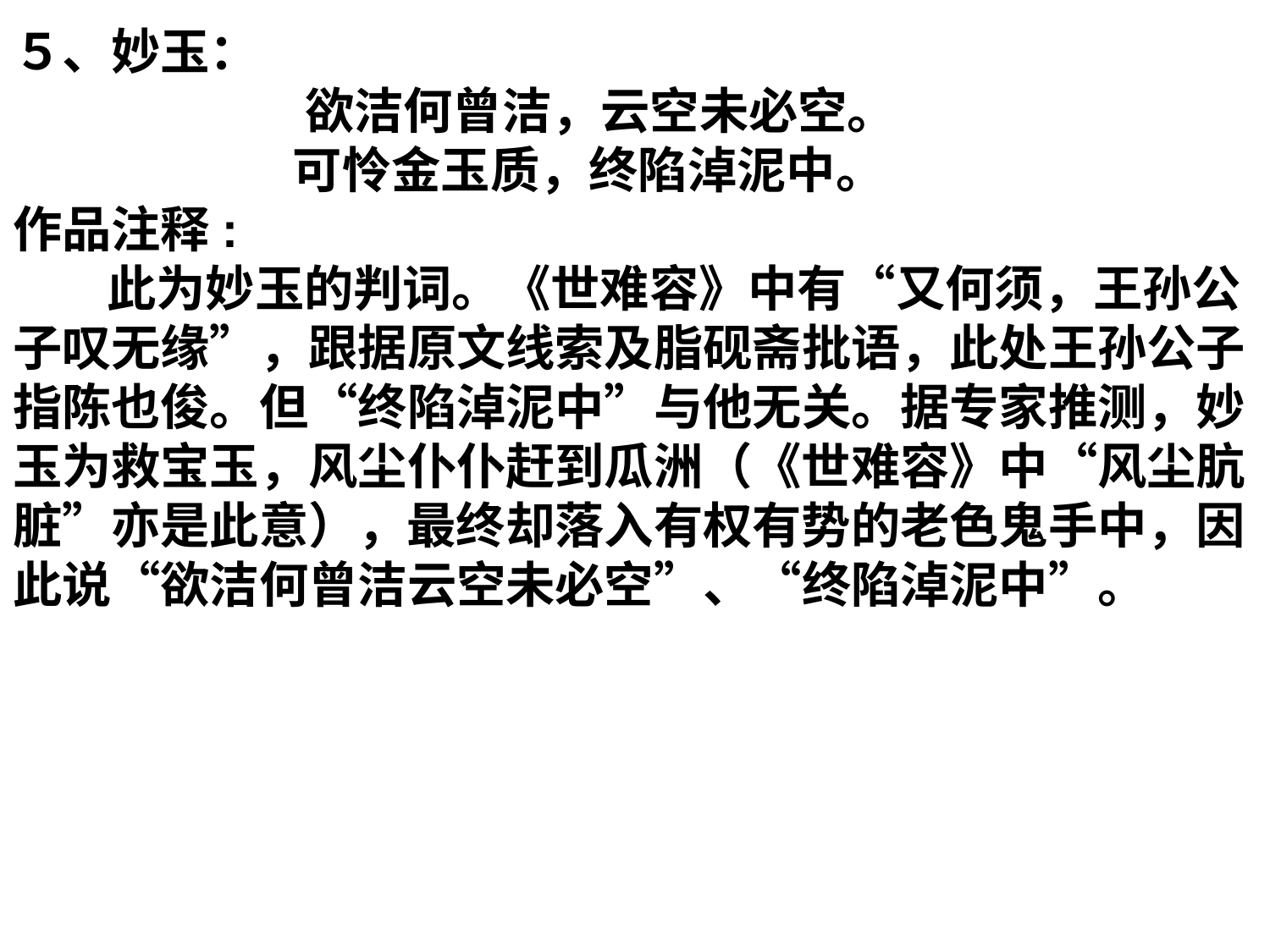

５、妙玉：
                         欲洁何曾洁，云空未必空。
                         可怜金玉质，终陷淖泥中。
作品注释:
　    此为妙玉的判词。《世难容》中有“又何须，王孙公子叹无缘”，跟据原文线索及脂砚斋批语，此处王孙公子指陈也俊。但“终陷淖泥中”与他无关。据专家推测，妙玉为救宝玉，风尘仆仆赶到瓜洲（《世难容》中“风尘肮脏”亦是此意），最终却落入有权有势的老色鬼手中，因此说“欲洁何曾洁云空未必空”、“终陷淖泥中”。